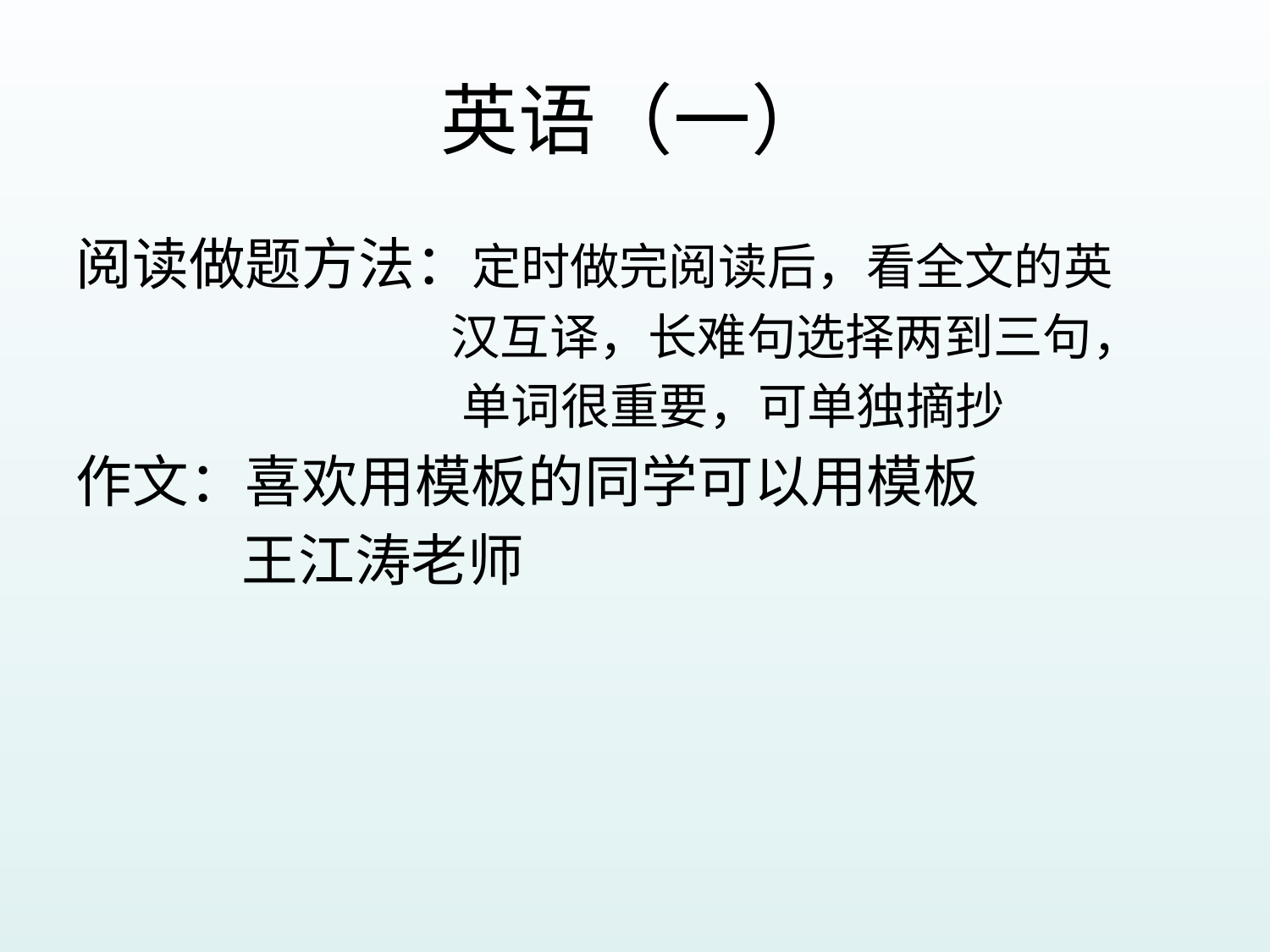

# 英语（一）
阅读做题方法：定时做完阅读后，看全文的英
                                 汉互译，长难句选择两到三句，
                                  单词很重要，可单独摘抄
作文：喜欢用模板的同学可以用模板
            王江涛老师